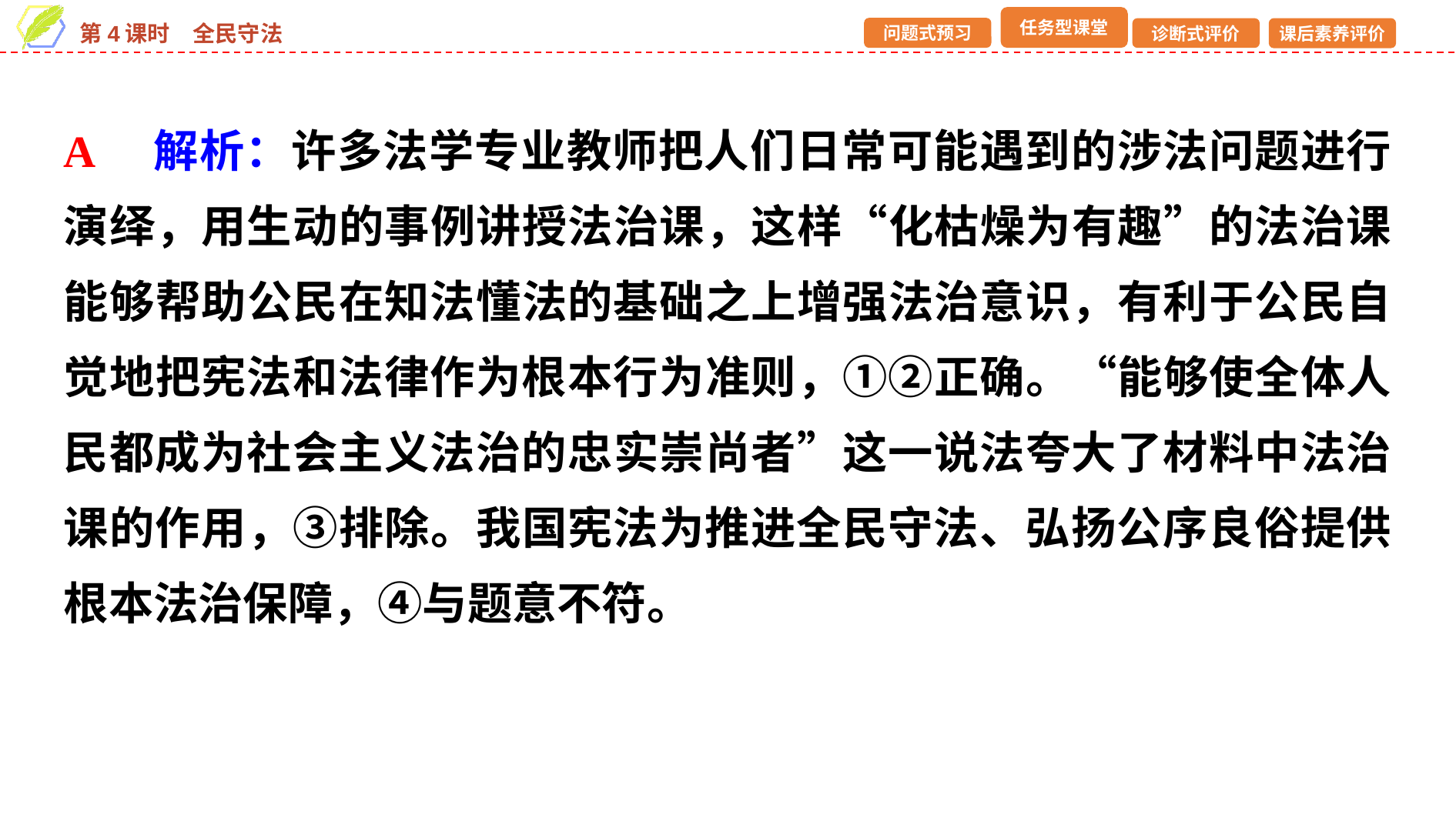

A　解析：许多法学专业教师把人们日常可能遇到的涉法问题进行演绎，用生动的事例讲授法治课，这样“化枯燥为有趣”的法治课能够帮助公民在知法懂法的基础之上增强法治意识，有利于公民自觉地把宪法和法律作为根本行为准则，①②正确。“能够使全体人民都成为社会主义法治的忠实崇尚者”这一说法夸大了材料中法治课的作用，③排除。我国宪法为推进全民守法、弘扬公序良俗提供根本法治保障，④与题意不符。